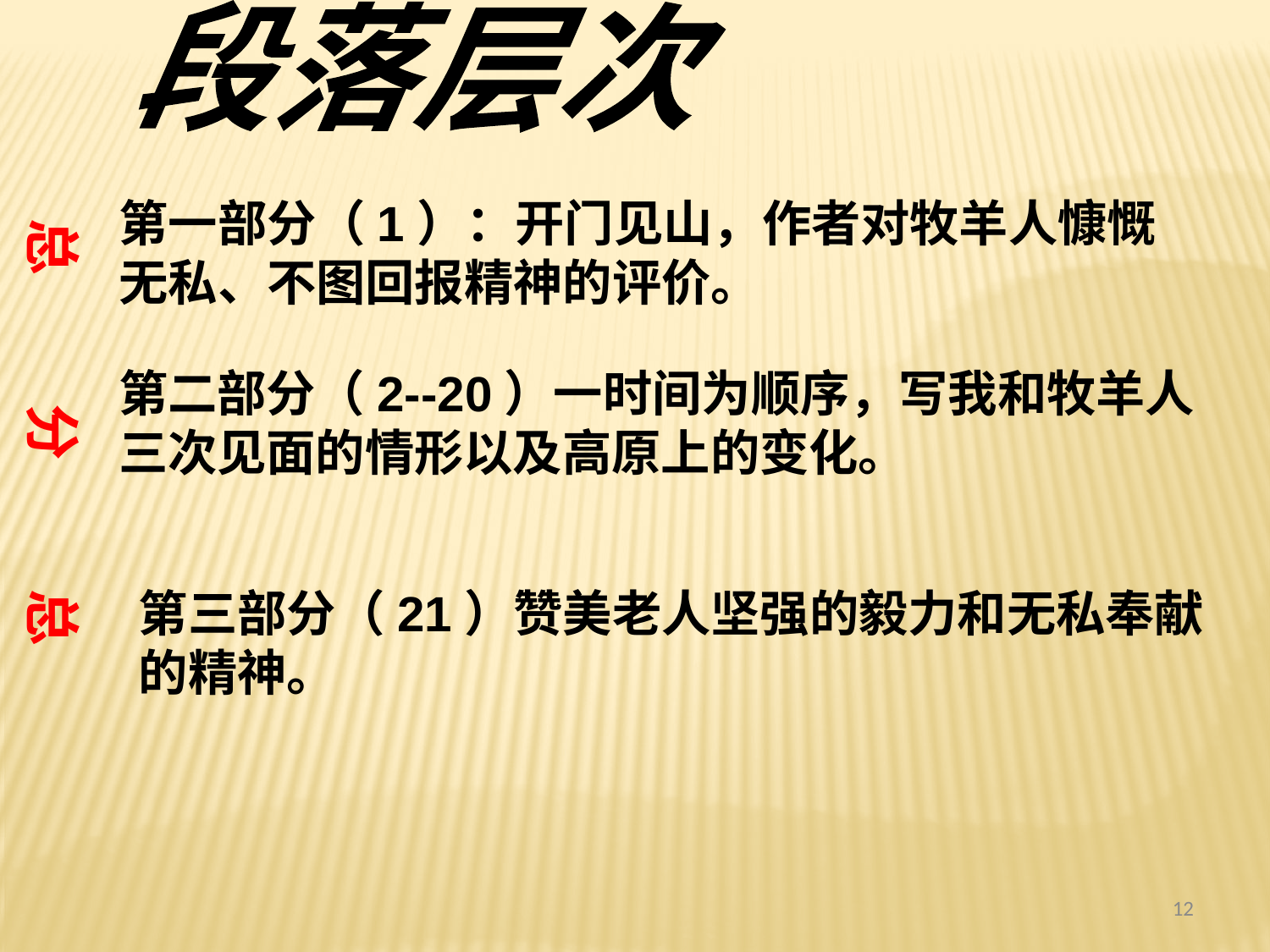

段落层次
第一部分（1）：开门见山，作者对牧羊人慷慨
无私、不图回报精神的评价。
总          分          总

第二部分（2--20）一时间为顺序，写我和牧羊人
三次见面的情形以及高原上的变化。
第三部分（21）赞美老人坚强的毅力和无私奉献
的精神。
12